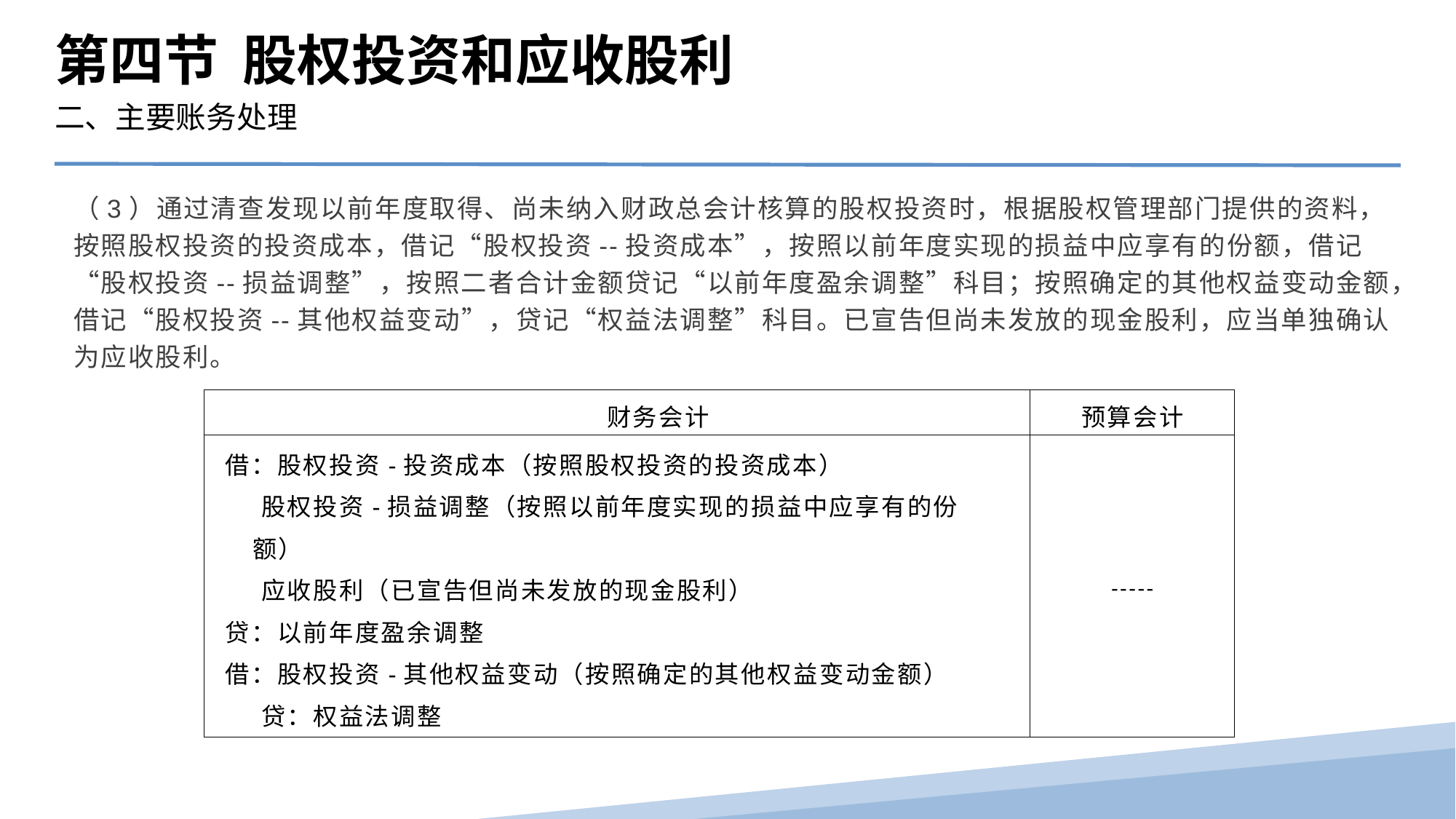

第四节  股权投资和应收股利
二、主要账务处理
（3）通过清查发现以前年度取得、尚未纳入财政总会计核算的股权投资时，根据股权管理部门提供的资料，按照股权投资的投资成本，借记“股权投资--投资成本”，按照以前年度实现的损益中应享有的份额，借记“股权投资--损益调整”，按照二者合计金额贷记“以前年度盈余调整”科目；按照确定的其他权益变动金额，借记“股权投资--其他权益变动”，贷记“权益法调整”科目。已宣告但尚未发放的现金股利，应当单独确认为应收股利。
| 财务会计 | 预算会计 |
| --- | --- |
| 借：股权投资-投资成本（按照股权投资的投资成本） 股权投资-损益调整（按照以前年度实现的损益中应享有的份额） 应收股利（已宣告但尚未发放的现金股利） 贷：以前年度盈余调整 借：股权投资-其他权益变动（按照确定的其他权益变动金额） 贷：权益法调整 | ----- |